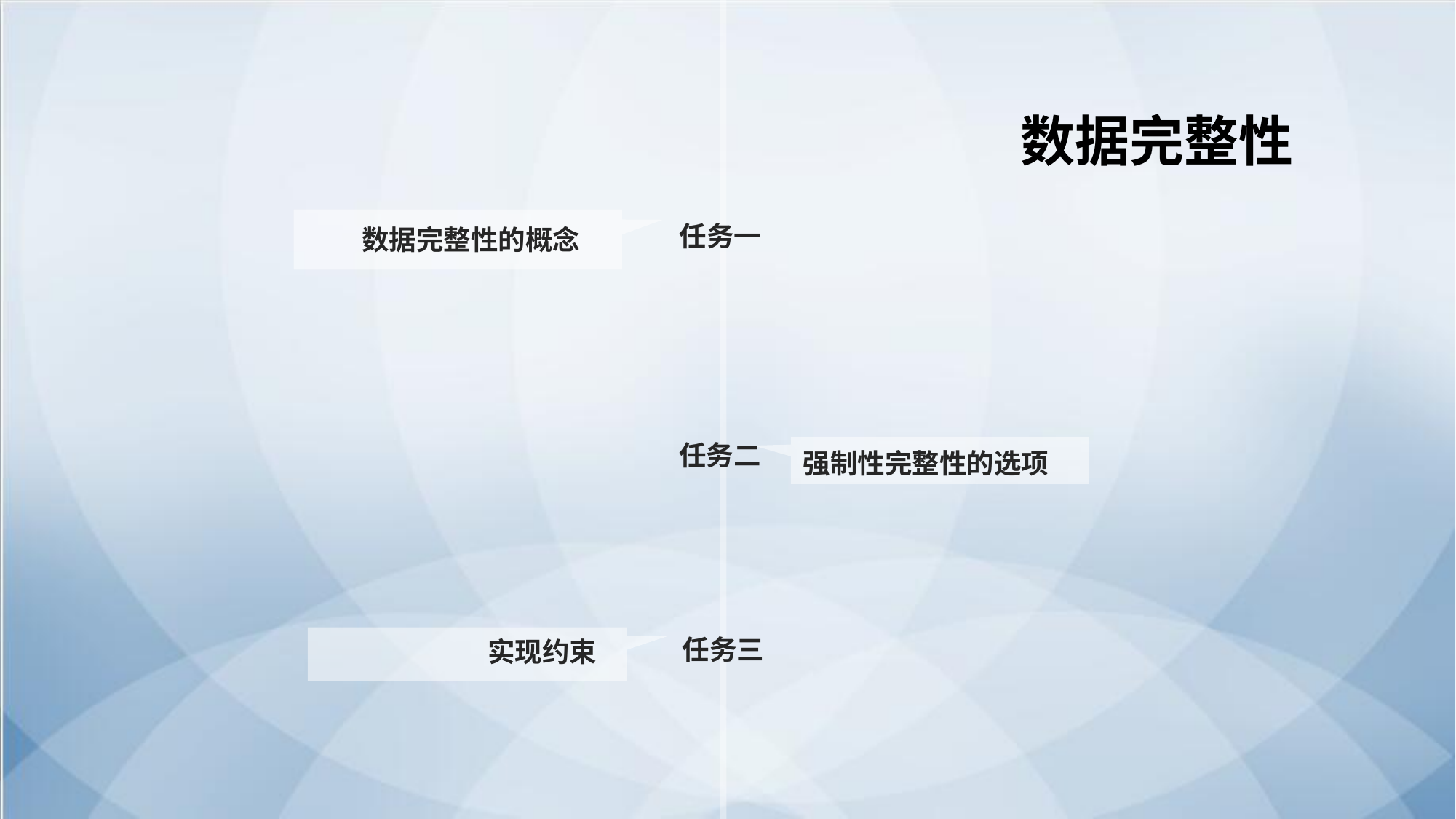

数据完整性

数据完整性的概念
任务一
任务二

强制性完整性的选项

实现约束
任务三